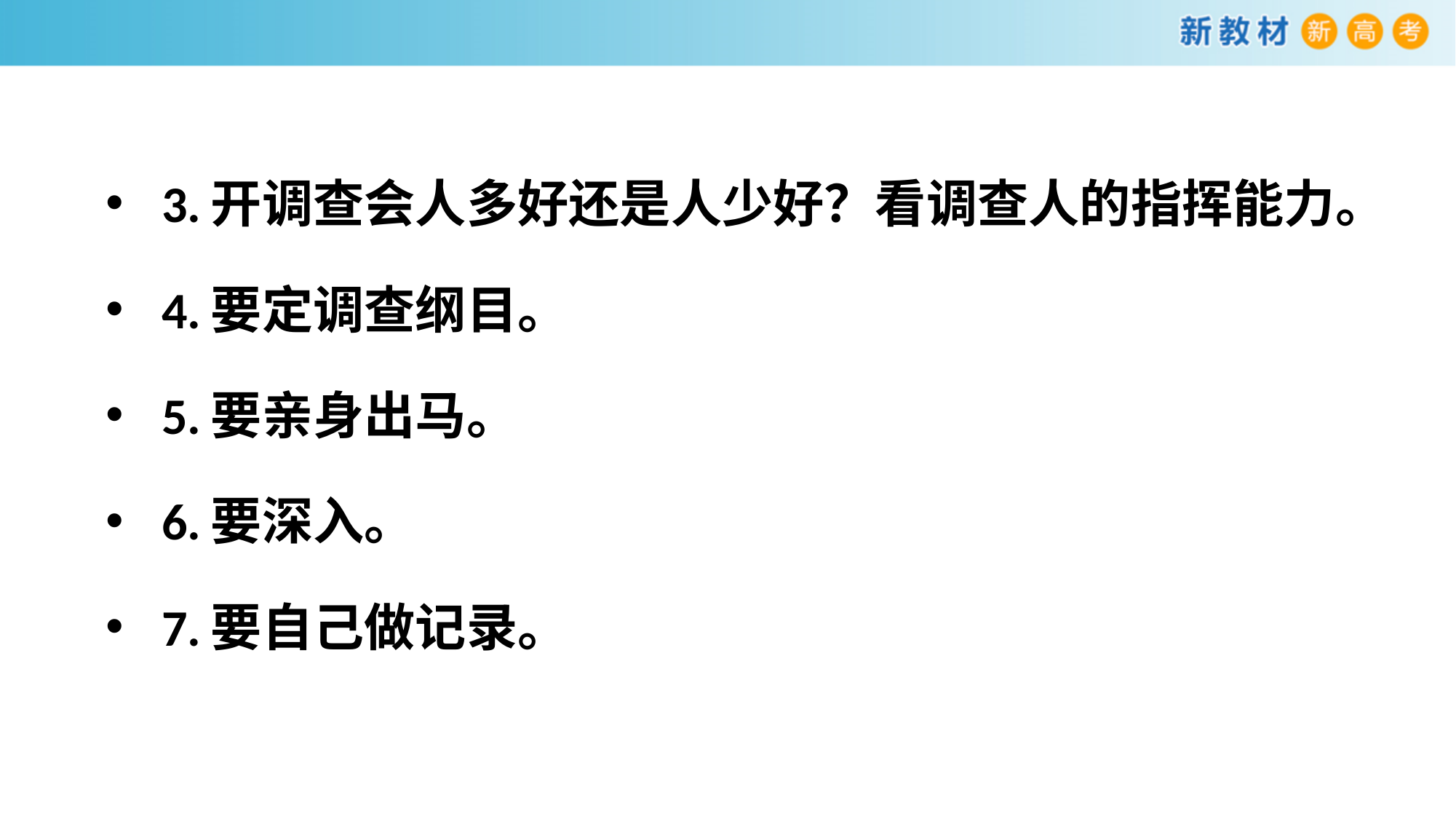

3.开调查会人多好还是人少好？看调查人的指挥能力。
4.要定调查纲目。
5.要亲身出马。
6.要深入。
7.要自己做记录。